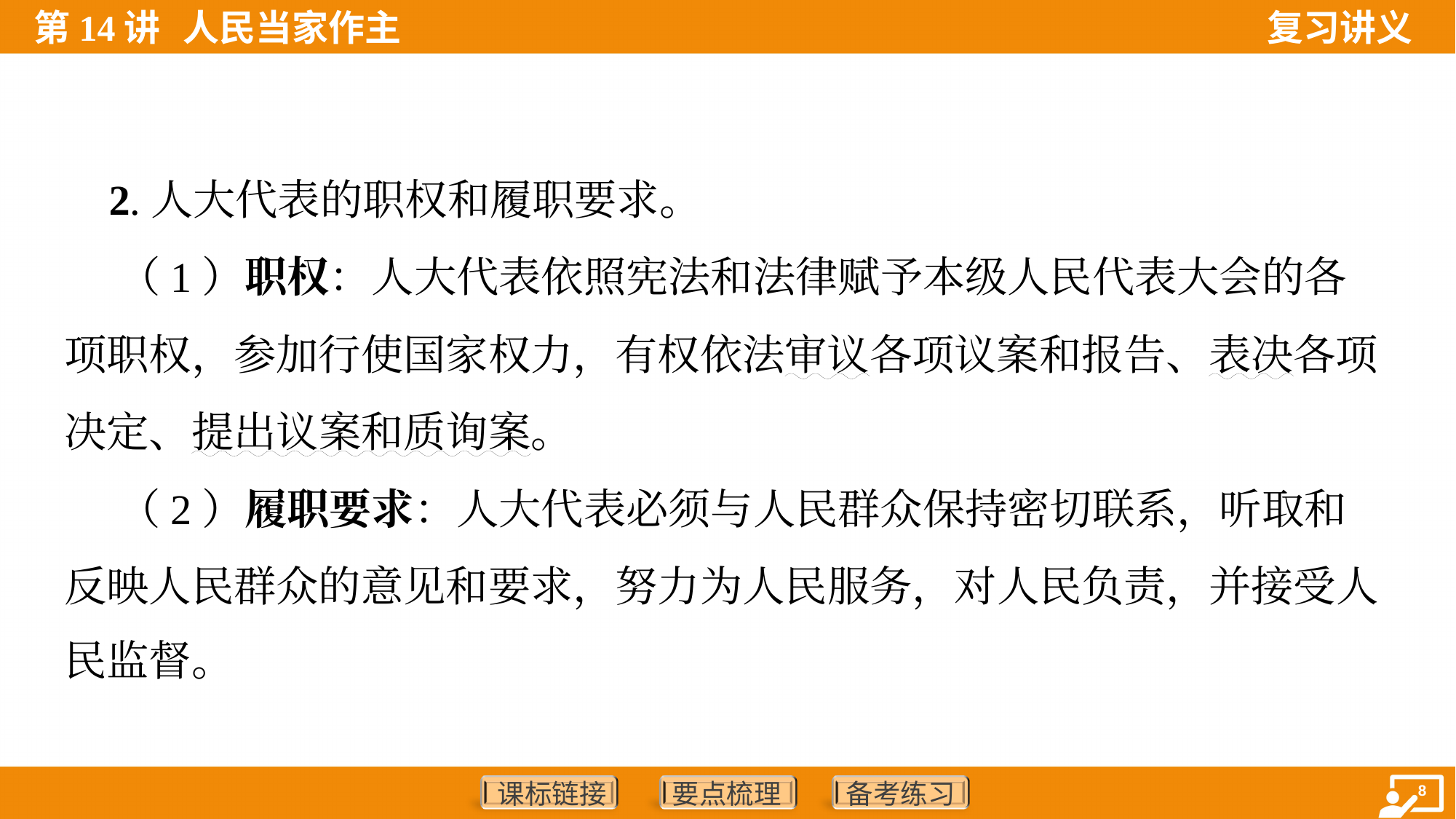

2.人大代表的职权和履职要求。
    （1）职权：人大代表依照宪法和法律赋予本级人民代表大会的各
项职权，参加行使国家权力，有权依法审议各项议案和报告、表决各项
决定、提出议案和质询案。
    （2）履职要求：人大代表必须与人民群众保持密切联系，听取和
反映人民群众的意见和要求，努力为人民服务，对人民负责，并接受人
民监督。